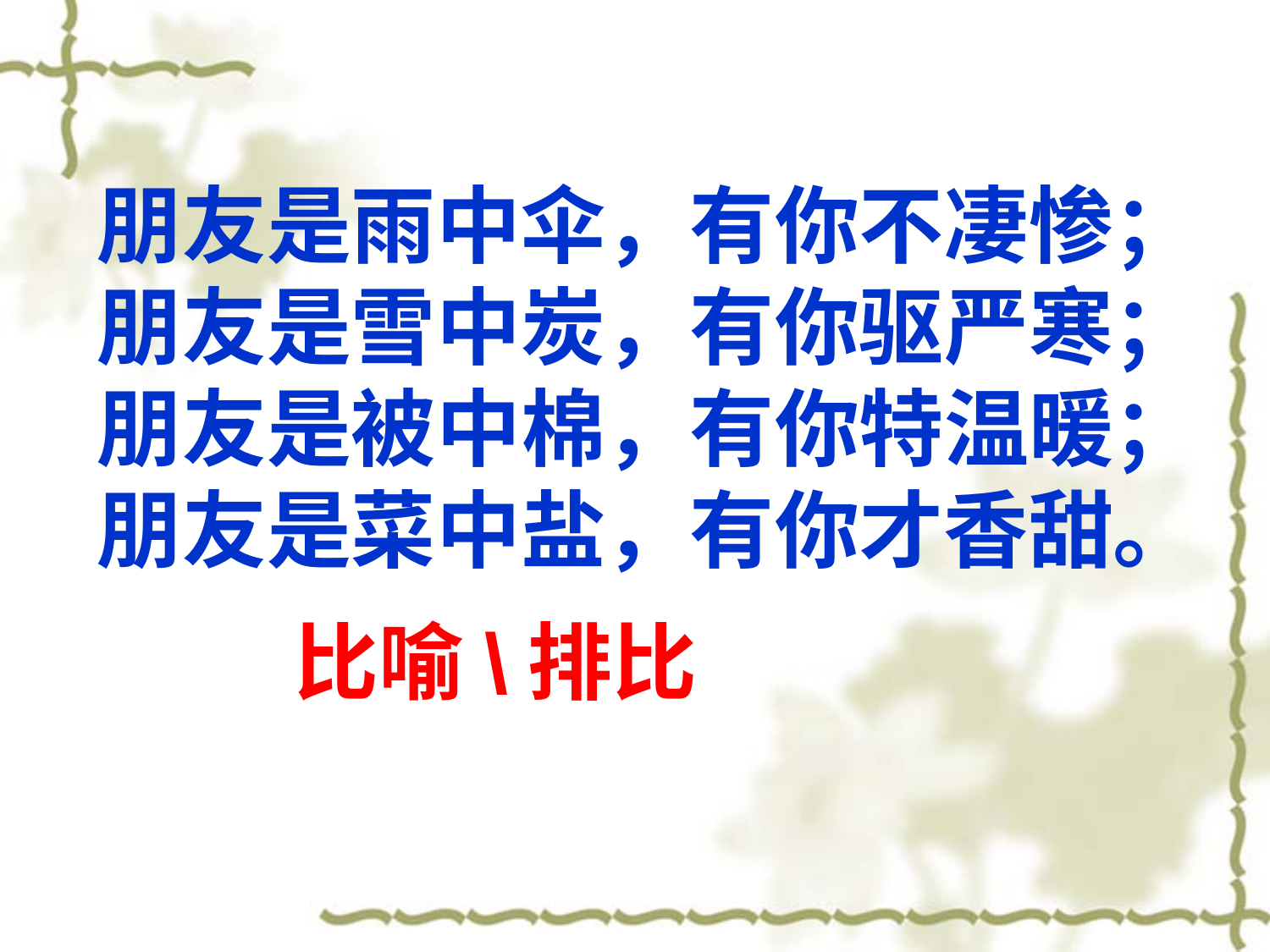

朋友是雨中伞，有你不凄惨；朋友是雪中炭，有你驱严寒；朋友是被中棉，有你特温暖；朋友是菜中盐，有你才香甜。
比喻\排比
68